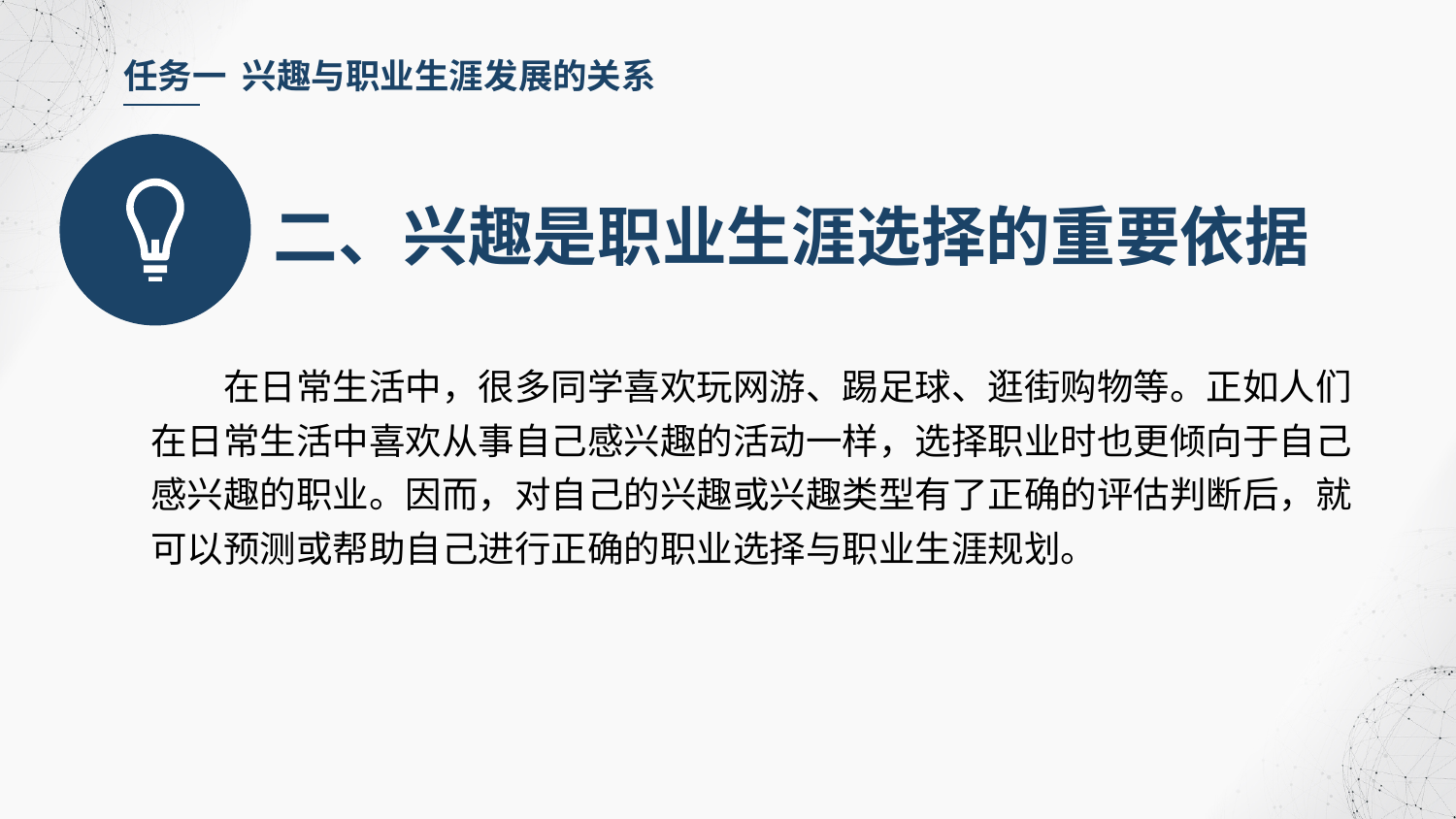

任务一  兴趣与职业生涯发展的关系

二、兴趣是职业生涯选择的重要依据
在日常生活中，很多同学喜欢玩网游、踢足球、逛街购物等。正如人们在日常生活中喜欢从事自己感兴趣的活动一样，选择职业时也更倾向于自己感兴趣的职业。因而，对自己的兴趣或兴趣类型有了正确的评估判断后，就可以预测或帮助自己进行正确的职业选择与职业生涯规划。